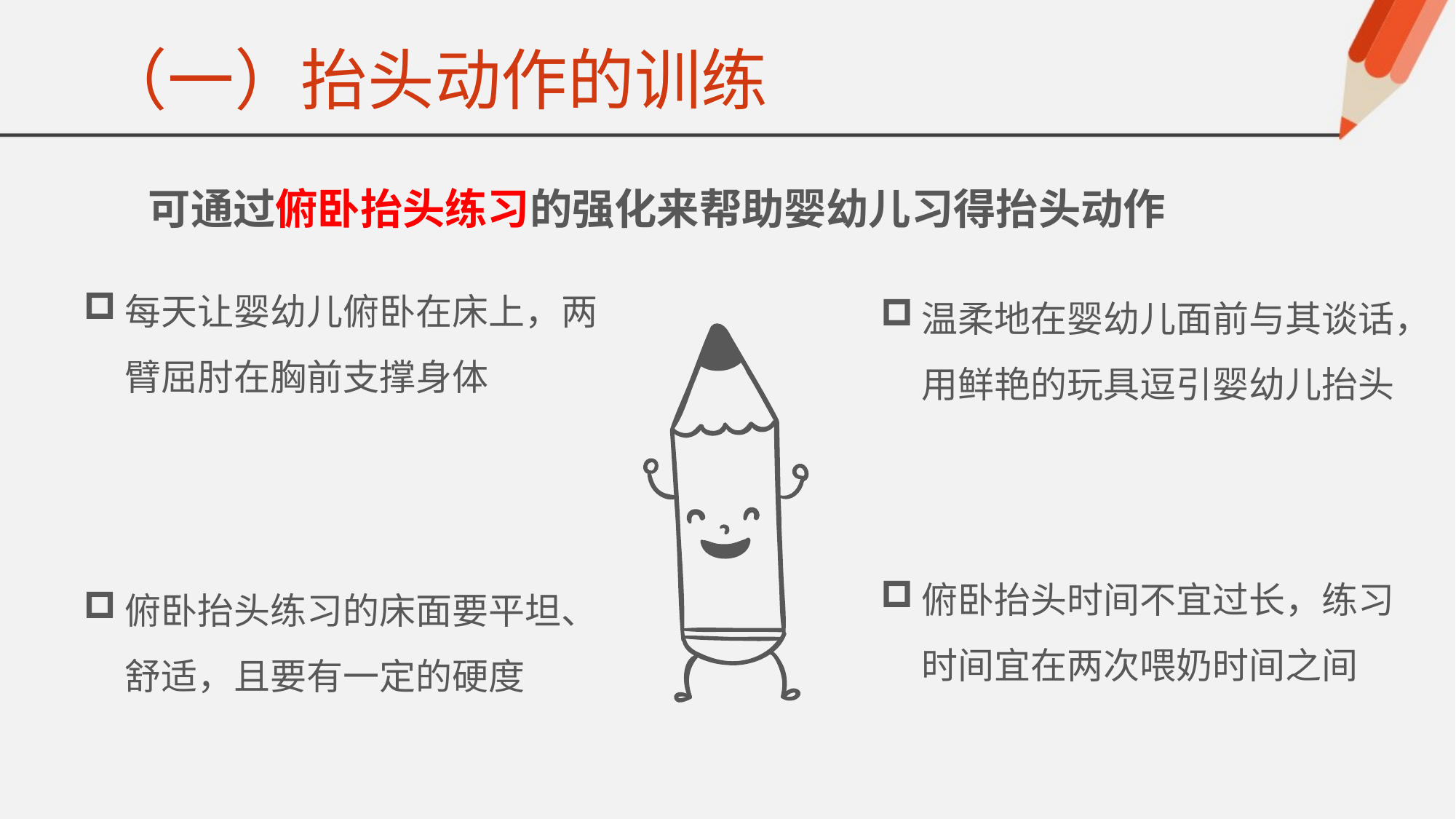

# （一）抬头动作的训练
可通过俯卧抬头练习的强化来帮助婴幼儿习得抬头动作
每天让婴幼儿俯卧在床上，两臂屈肘在胸前支撑身体
温柔地在婴幼儿面前与其谈话，用鲜艳的玩具逗引婴幼儿抬头

俯卧抬头练习的床面要平坦、舒适，且要有一定的硬度
俯卧抬头时间不宜过长，练习时间宜在两次喂奶时间之间